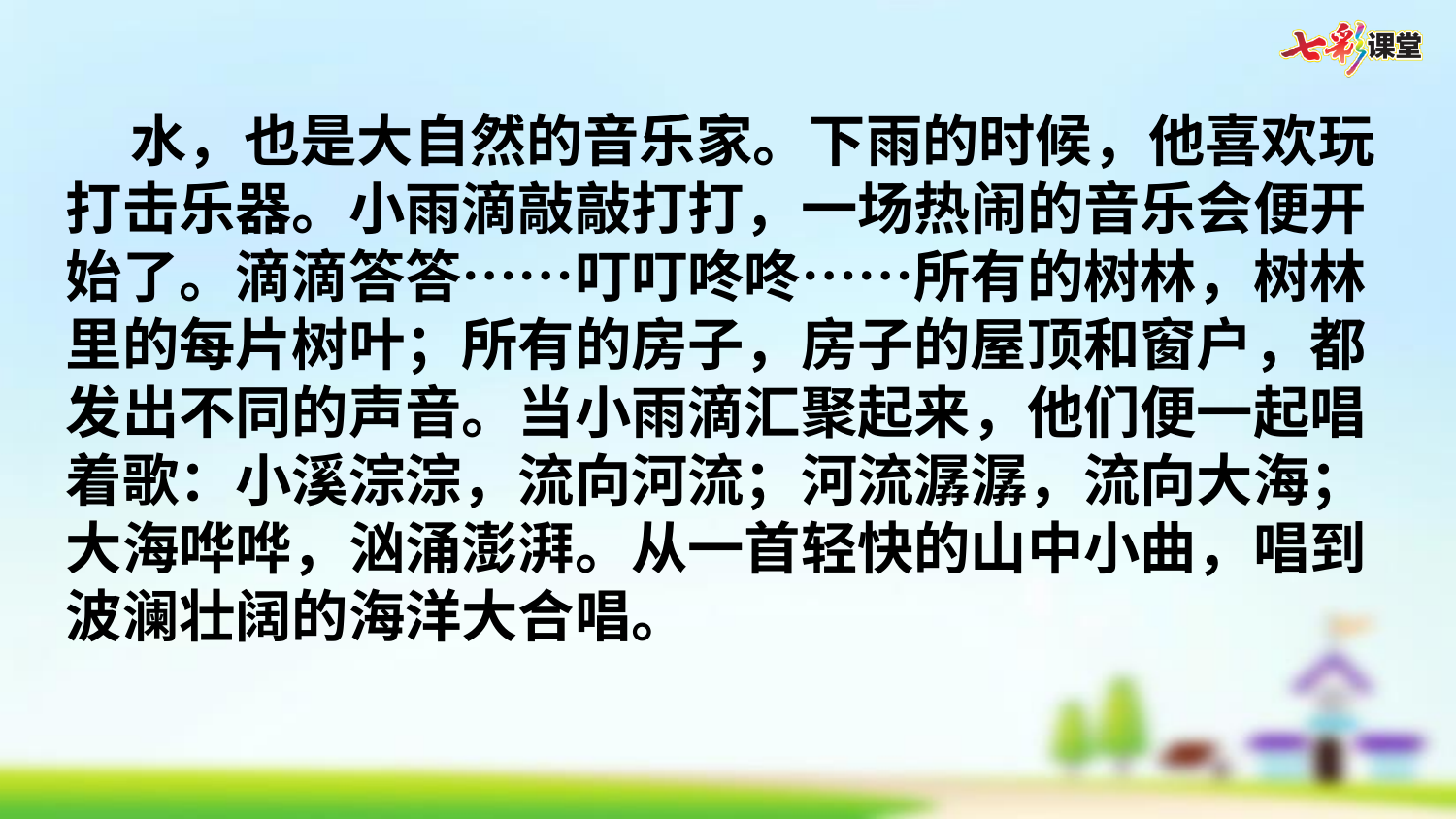

水，也是大自然的音乐家。下雨的时候，他喜欢玩打击乐器。小雨滴敲敲打打，一场热闹的音乐会便开始了。滴滴答答……叮叮咚咚……所有的树林，树林里的每片树叶；所有的房子，房子的屋顶和窗户，都发出不同的声音。当小雨滴汇聚起来，他们便一起唱着歌：小溪淙淙，流向河流；河流潺潺，流向大海；大海哗哗，汹涌澎湃。从一首轻快的山中小曲，唱到波澜壮阔的海洋大合唱。